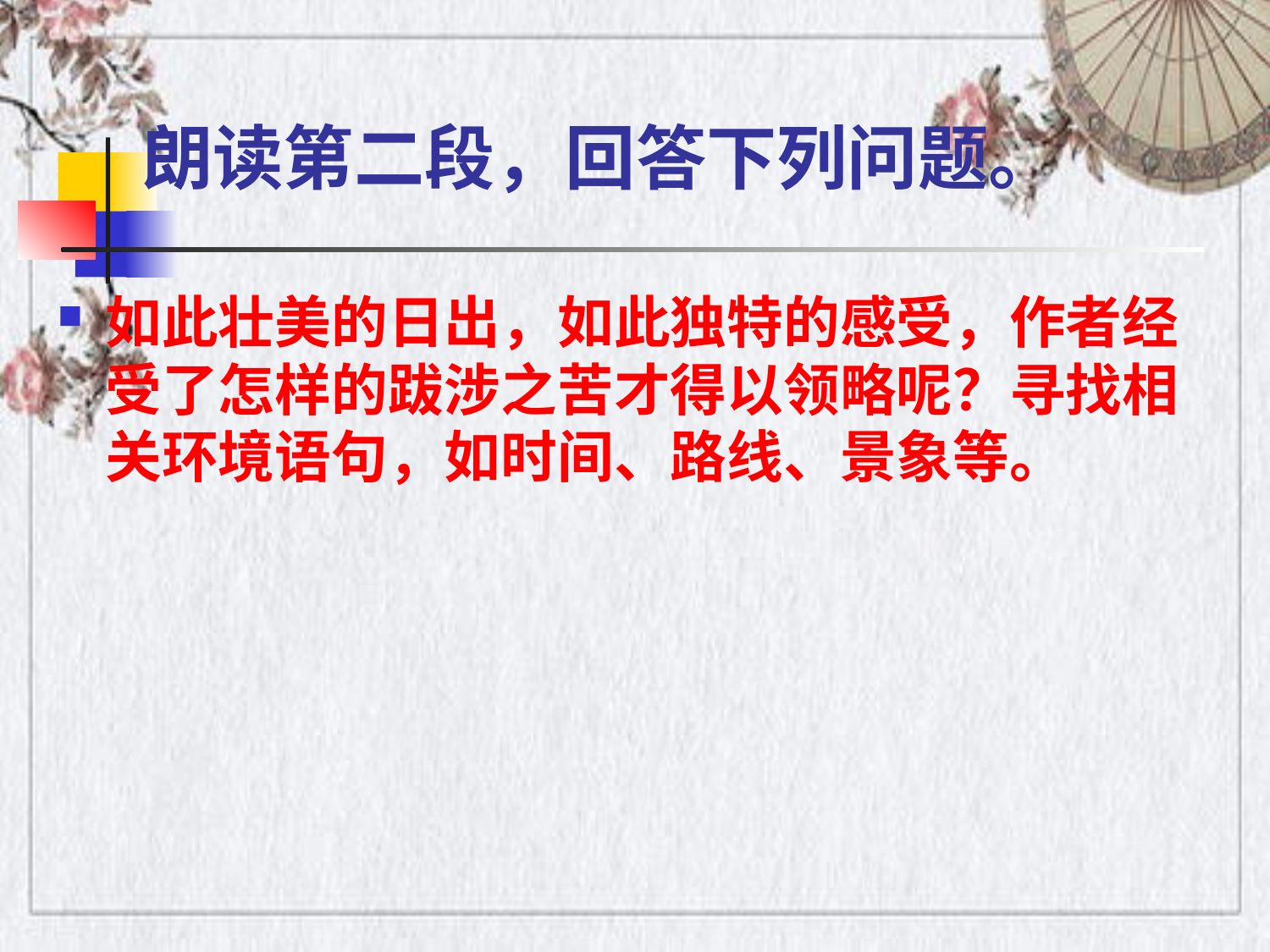

# 朗读第二段，回答下列问题。
如此壮美的日出，如此独特的感受，作者经受了怎样的跋涉之苦才得以领略呢？寻找相关环境语句，如时间、路线、景象等。